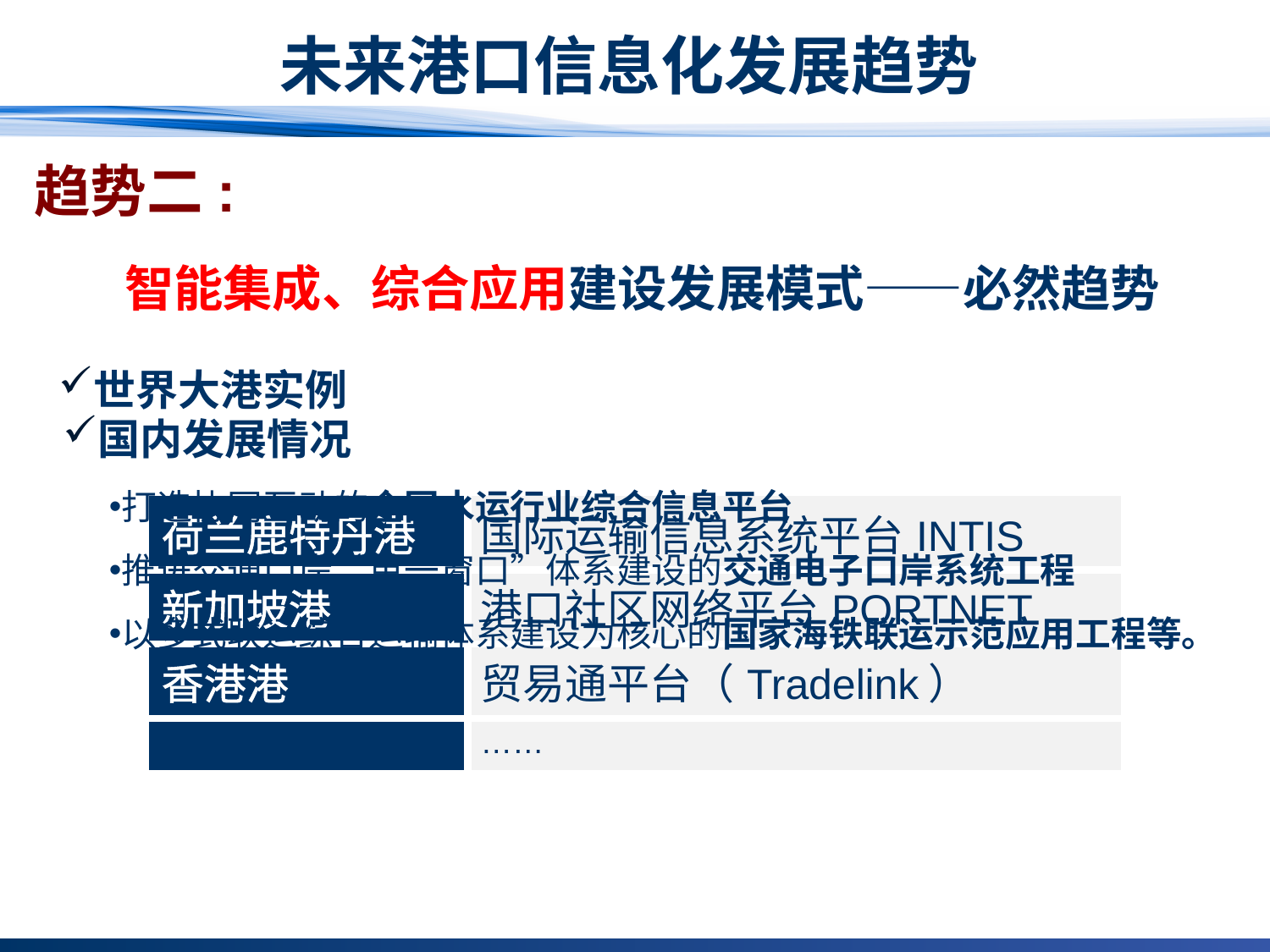

# 未来港口信息化发展趋势
趋势二:
       智能集成、综合应用建设发展模式——必然趋势

世界大港实例

打造协同互动的全国水运行业综合信息平台
推进交通口岸“单一窗口”体系建设的交通电子口岸系统工程
以多式联运综合运输体系建设为核心的国家海铁联运示范应用工程等。
国内发展情况
| 荷兰鹿特丹港 | 国际运输信息系统平台INTIS |
| --- | --- |
| 新加坡港 | 港口社区网络平台PORTNET |
| 香港港 | 贸易通平台（Tradelink） |
|  | …… |